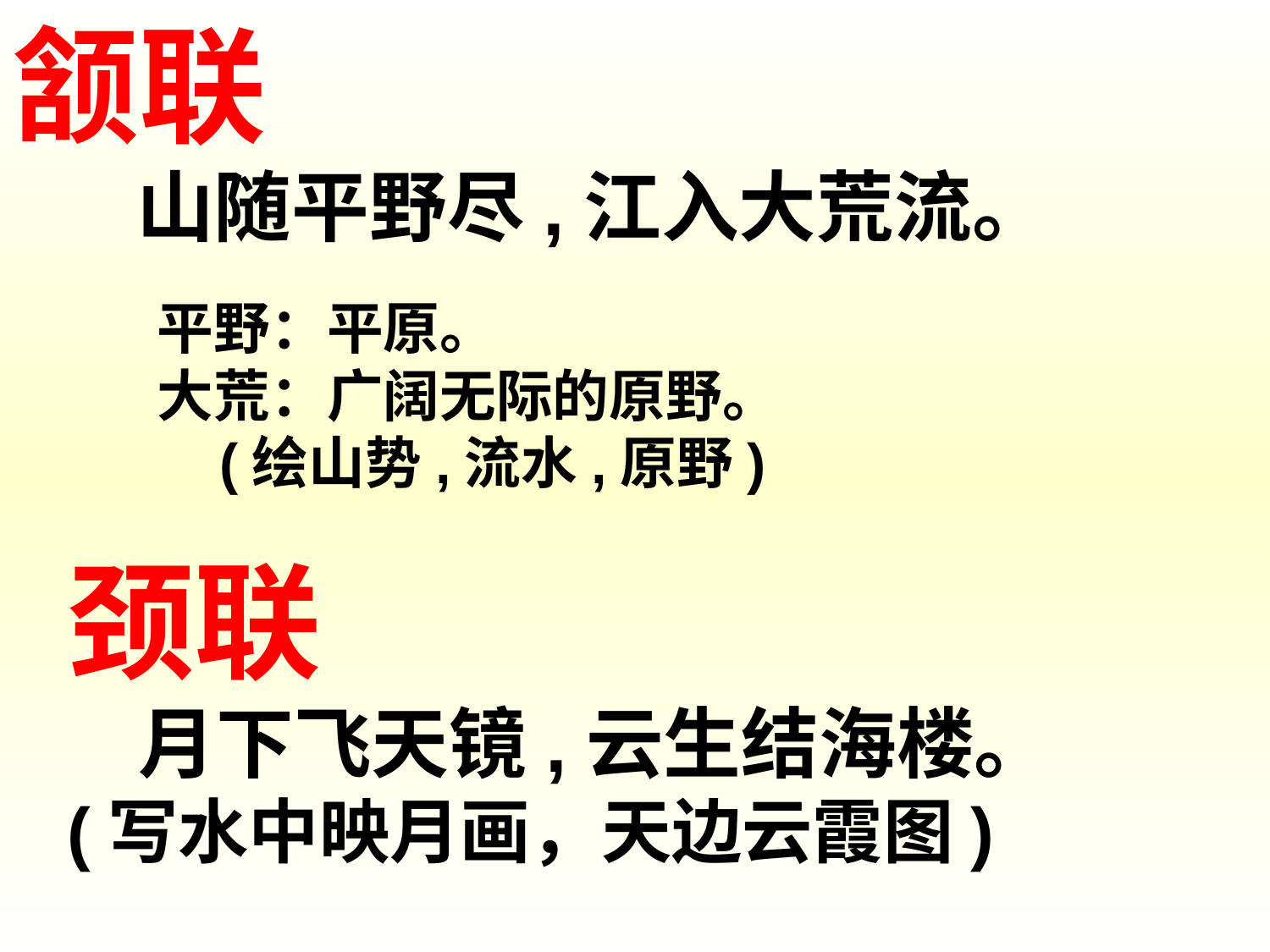

颔联
      山随平野尽,江入大荒流。
平野：平原。
大荒：广阔无际的原野。
    (绘山势,流水,原野)
颈联
   月下飞天镜,云生结海楼。
(写水中映月画，天边云霞图)